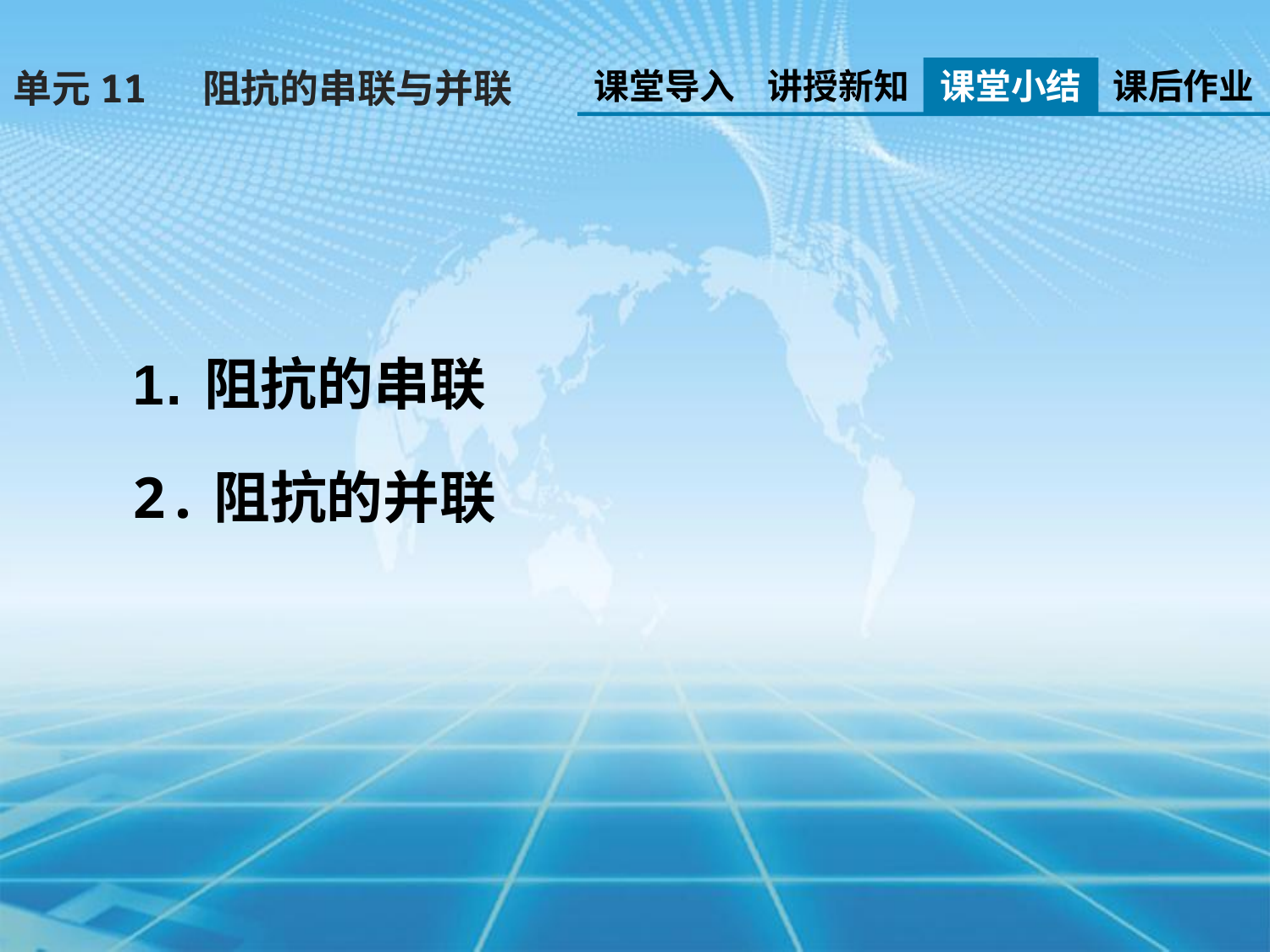

课堂导入
讲授新知
课堂小结
课后作业
单元11  阻抗的串联与并联
阻抗的串联
2.阻抗的并联